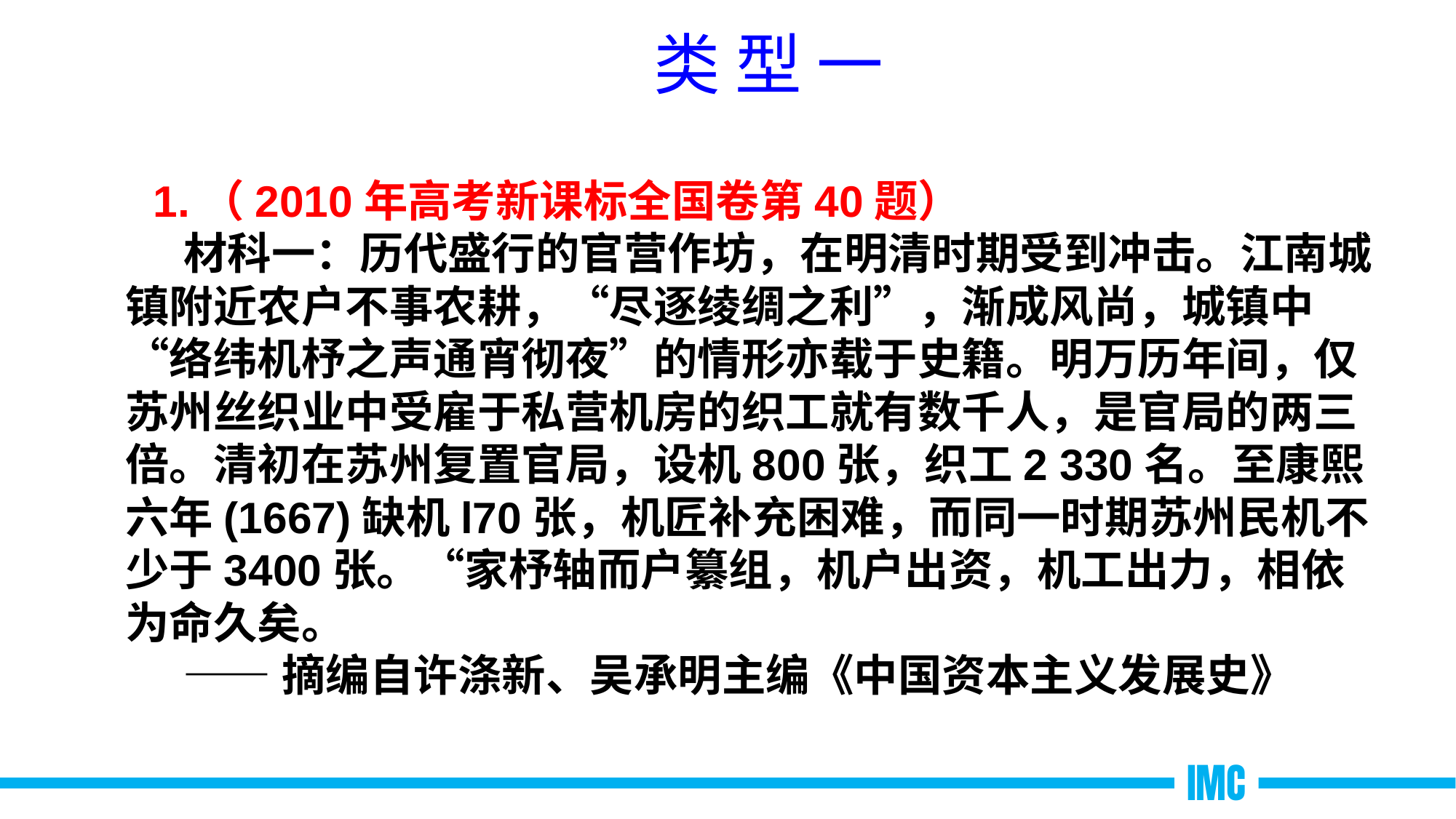

类 型 一
1.（2010年高考新课标全国卷第40题）
  材科一：历代盛行的官营作坊，在明清时期受到冲击。江南城镇附近农户不事农耕，“尽逐绫绸之利”，渐成风尚，城镇中“络纬机杼之声通宵彻夜”的情形亦载于史籍。明万历年间，仅苏州丝织业中受雇于私营机房的织工就有数千人，是官局的两三倍。清初在苏州复置官局，设机800张，织工2 330名。至康熙六年(1667)缺机l70张，机匠补充困难，而同一时期苏州民机不少于3400张。“家杼轴而户纂组，机户出资，机工出力，相依为命久矣。
   ——摘编自许涤新、吴承明主编《中国资本主义发展史》